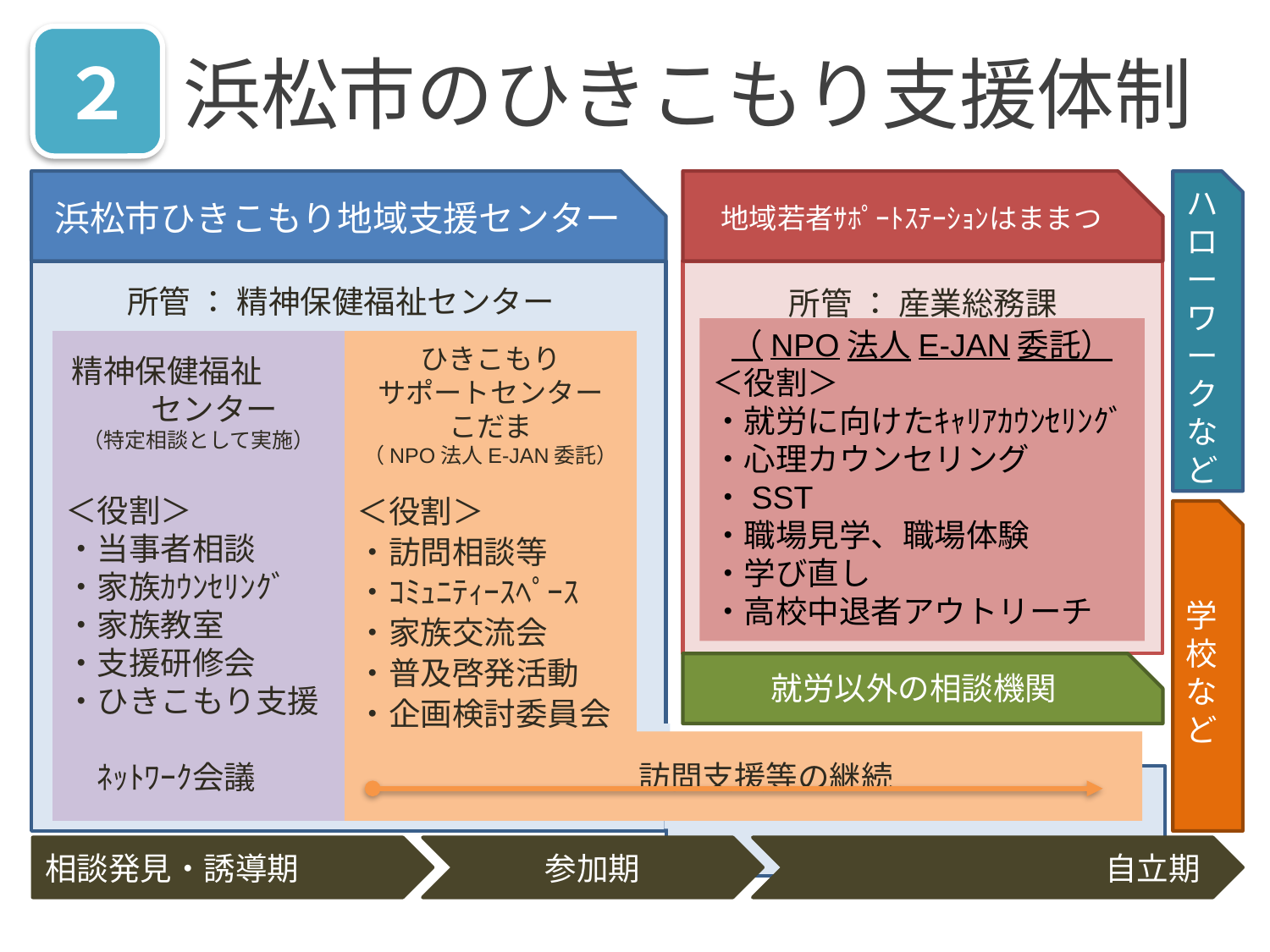

# 浜松市のひきこもり支援体制
２
浜松市ひきこもり地域支援センター
地域若者ｻﾎﾟｰﾄｽﾃｰｼｮﾝはままつ
ハローワークなど

所管 ： 精神保健福祉センター
所管 ： 産業総務課
（NPO法人E-JAN委託）
＜役割＞
・就労に向けたｷｬﾘｱｶｳﾝｾﾘﾝｸﾞ
・心理カウンセリング
・SST
・職場見学、職場体験
・学び直し
・高校中退者アウトリーチ
精神保健福祉　　　センター
（特定相談として実施）

＜役割＞
・当事者相談
・家族ｶｳﾝｾﾘﾝｸﾞ
・家族教室
・支援研修会
・ひきこもり支援
　ﾈｯﾄﾜｰｸ会議

ひきこもり
サポートセンター
こだま
（NPO法人E-JAN委託）
＜役割＞
・訪問相談等
・ｺﾐｭﾆﾃｨｰｽﾍﾟｰｽ
・家族交流会
・普及啓発活動
・企画検討委員会

訪問支援等の継続

学校など
就労以外の相談機関

相談発見・誘導期
参加期
自立期